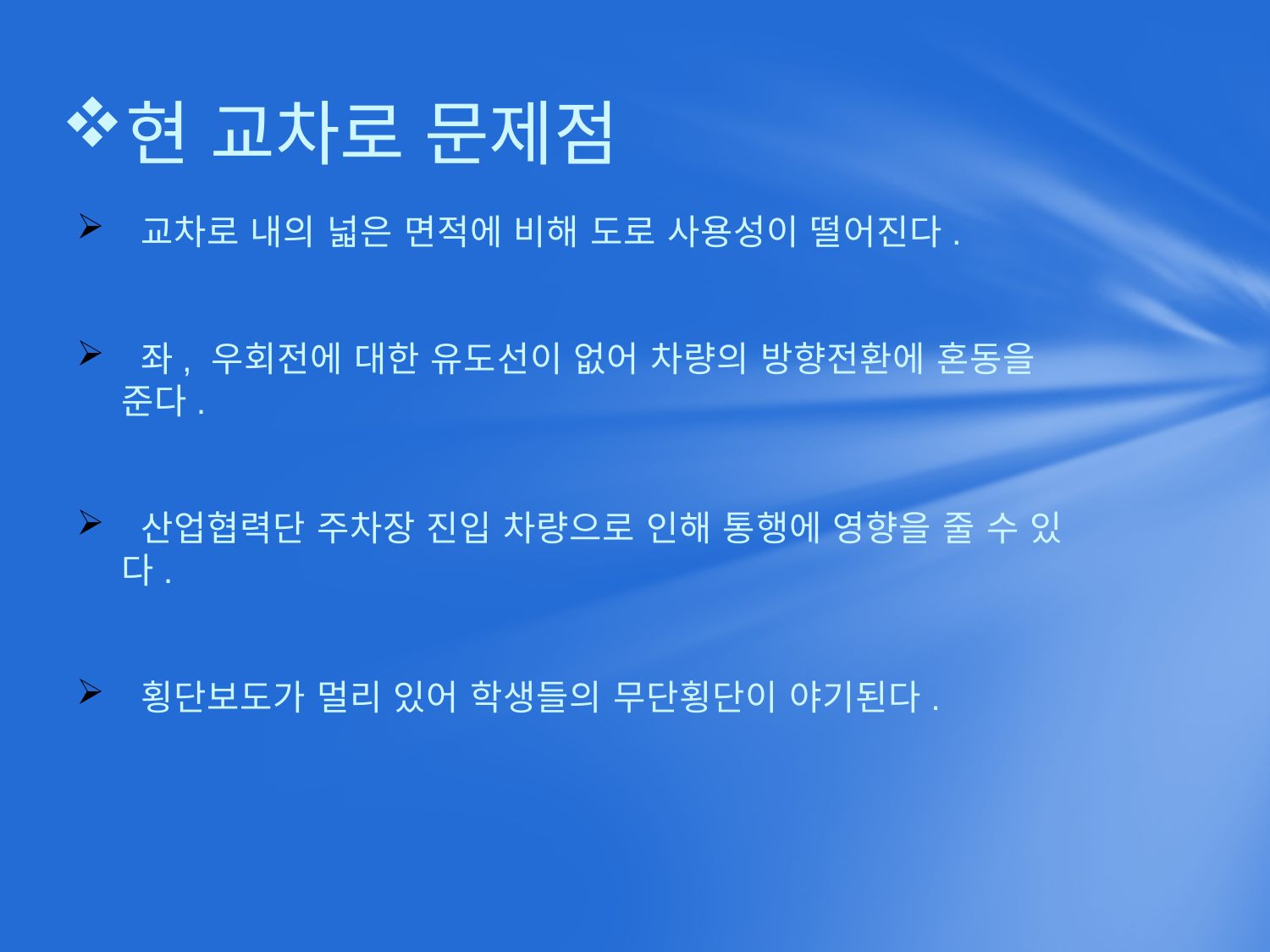

# 현 교차로 문제점
 교차로 내의 넓은 면적에 비해 도로 사용성이 떨어진다.

 좌, 우회전에 대한 유도선이 없어 차량의 방향전환에 혼동을 준다.

 산업협력단 주차장 진입 차량으로 인해 통행에 영향을 줄 수 있다.

 횡단보도가 멀리 있어 학생들의 무단횡단이 야기된다.